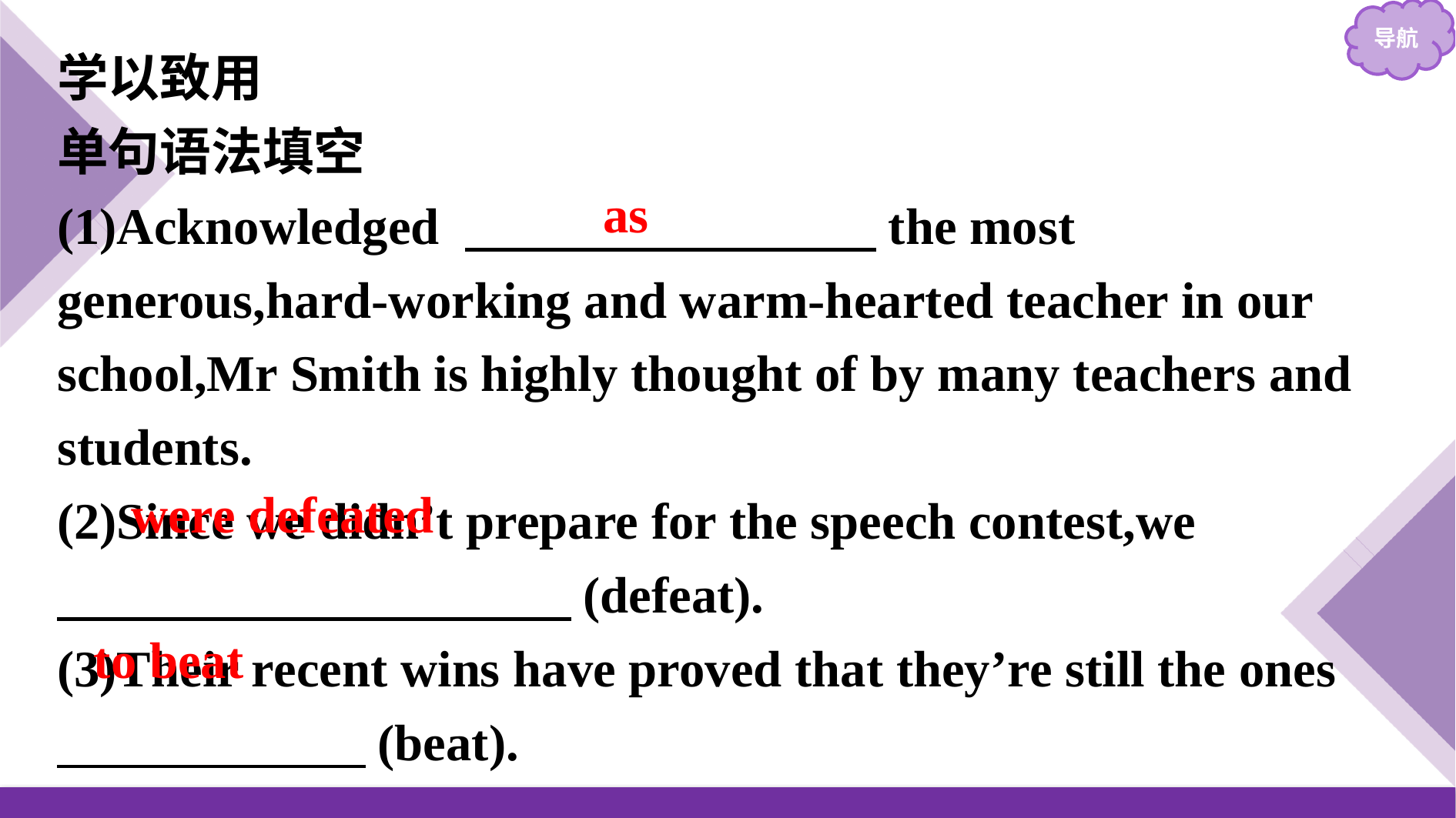

学以致用
单句语法填空
(1)Acknowledged 　　　　　　　　the most generous,hard-working and warm-hearted teacher in our school,Mr Smith is highly thought of by many teachers and students.
(2)Since we didn’t prepare for the speech contest,we
　　　　　　　　　　(defeat).
(3)Their recent wins have proved that they’re still the ones
　　　　　　(beat).
as
were defeated
to beat